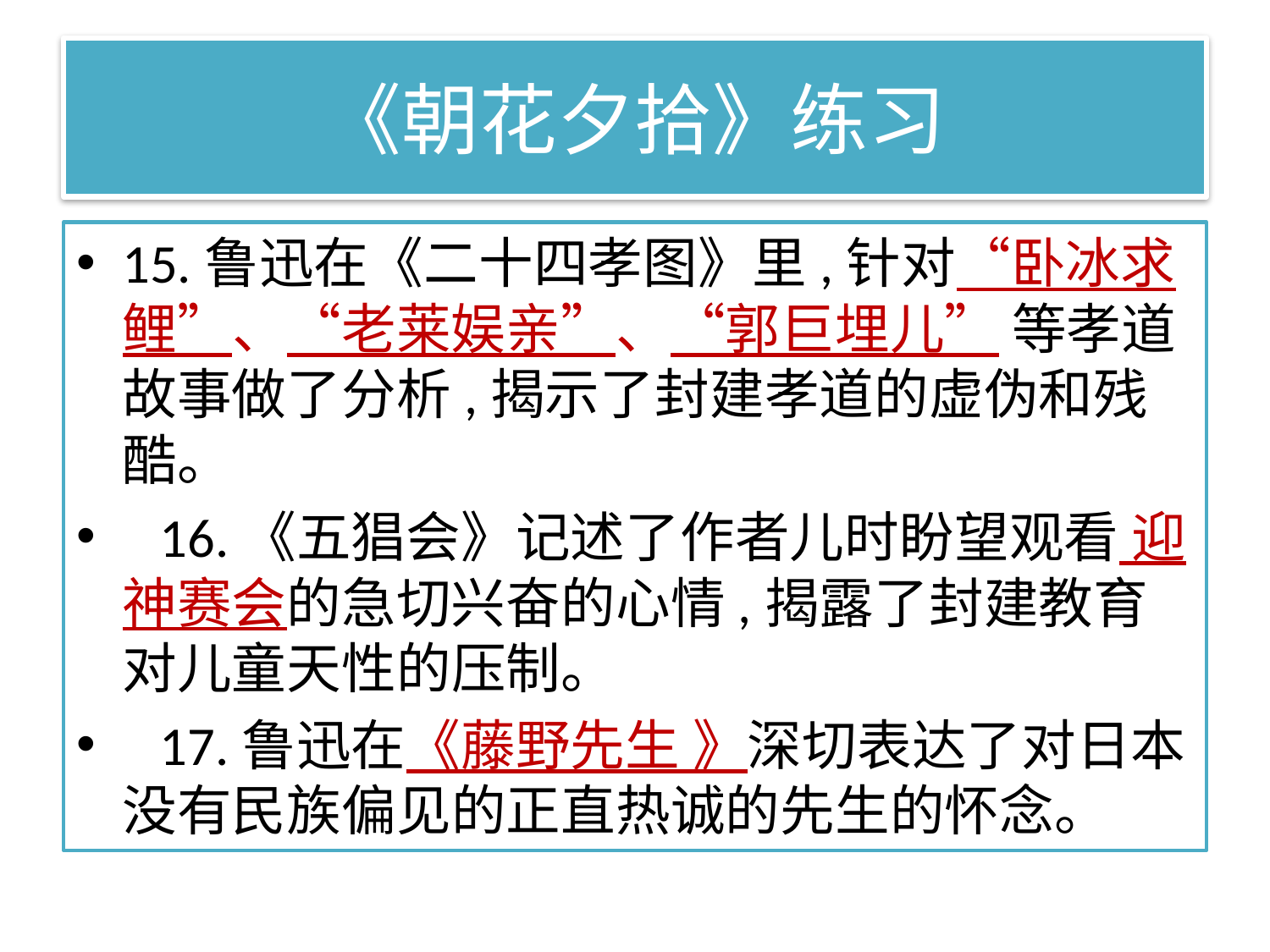

# 《朝花夕拾》练习
15.鲁迅在《二十四孝图》里,针对“卧冰求鲤”、“老莱娱亲”、“郭巨埋儿” 等孝道故事做了分析,揭示了封建孝道的虚伪和残酷。
   16.《五猖会》记述了作者儿时盼望观看 迎神赛会的急切兴奋的心情,揭露了封建教育对儿童天性的压制。
   17.鲁迅在《藤野先生 》深切表达了对日本没有民族偏见的正直热诚的先生的怀念。